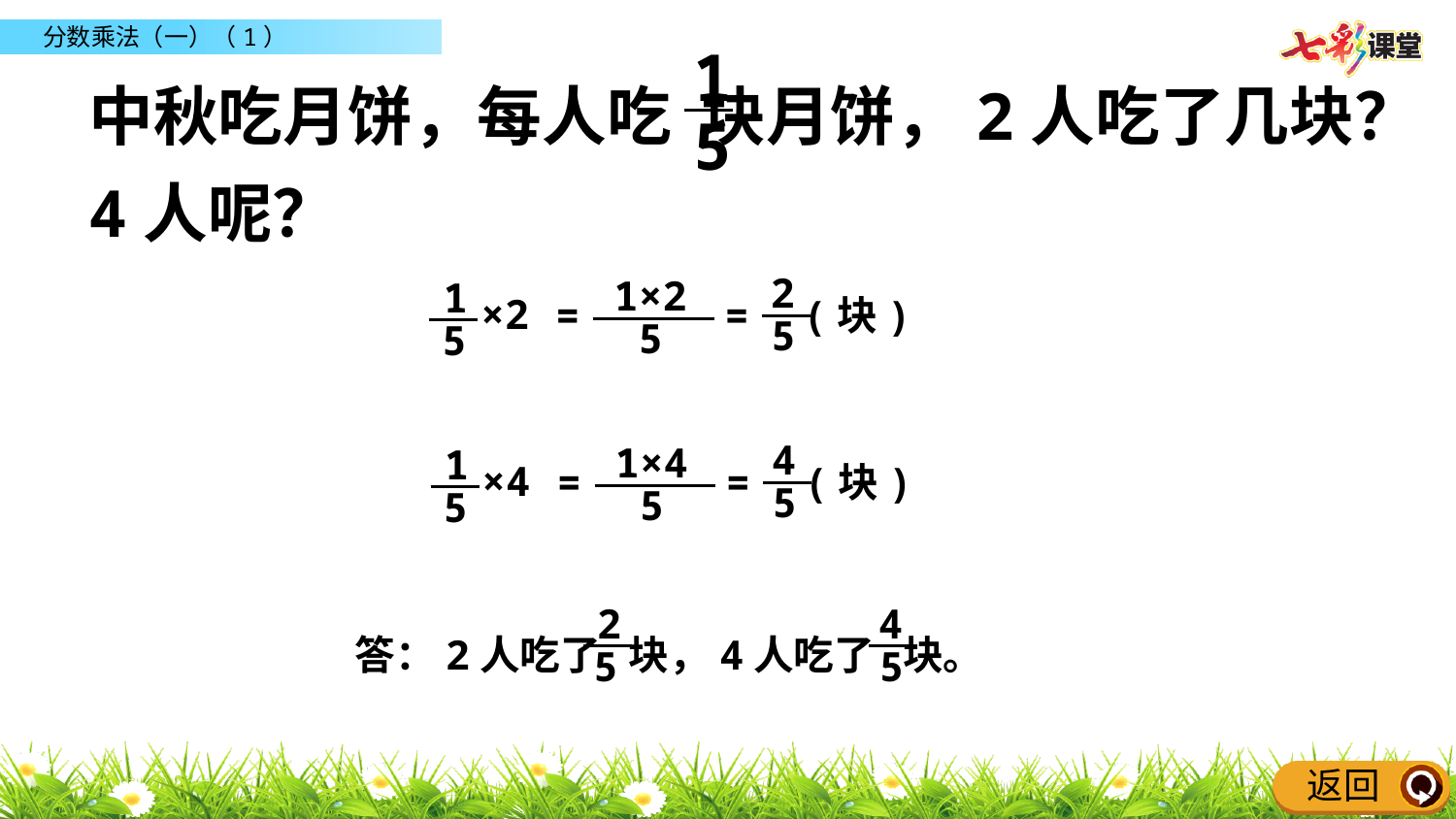

1
5
中秋吃月饼，每人吃  块月饼，2人吃了几块？4人呢？
2
5
1×2
5
1
5
×2
=
(块)
=
4
5
1×4
5
1
5
×4
=
(块)
=
2
5
4
5
答：2人吃了   块，4人吃了   块。